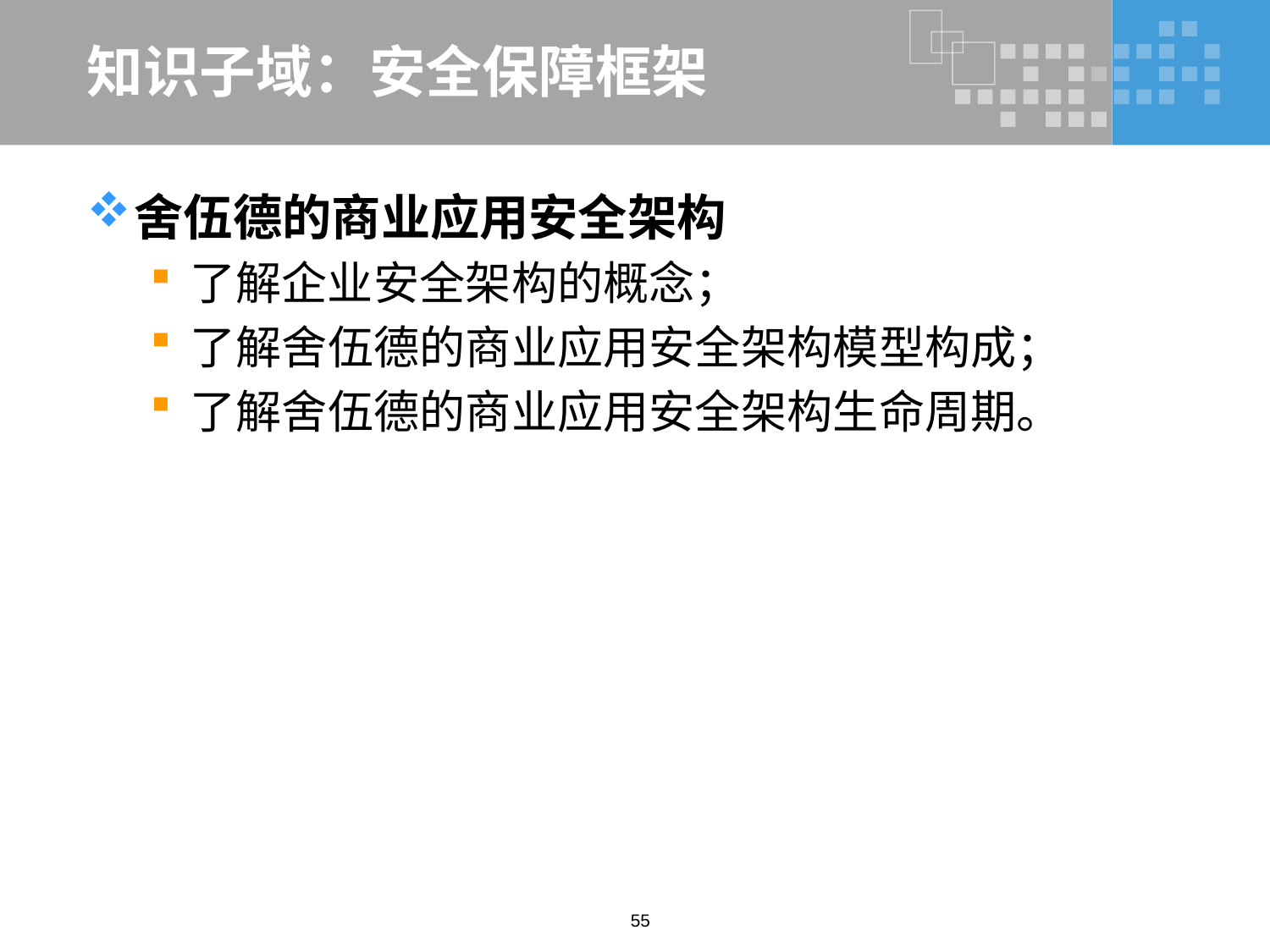

# 知识子域：安全保障框架
舍伍德的商业应用安全架构
了解企业安全架构的概念；
了解舍伍德的商业应用安全架构模型构成；
了解舍伍德的商业应用安全架构生命周期。

55